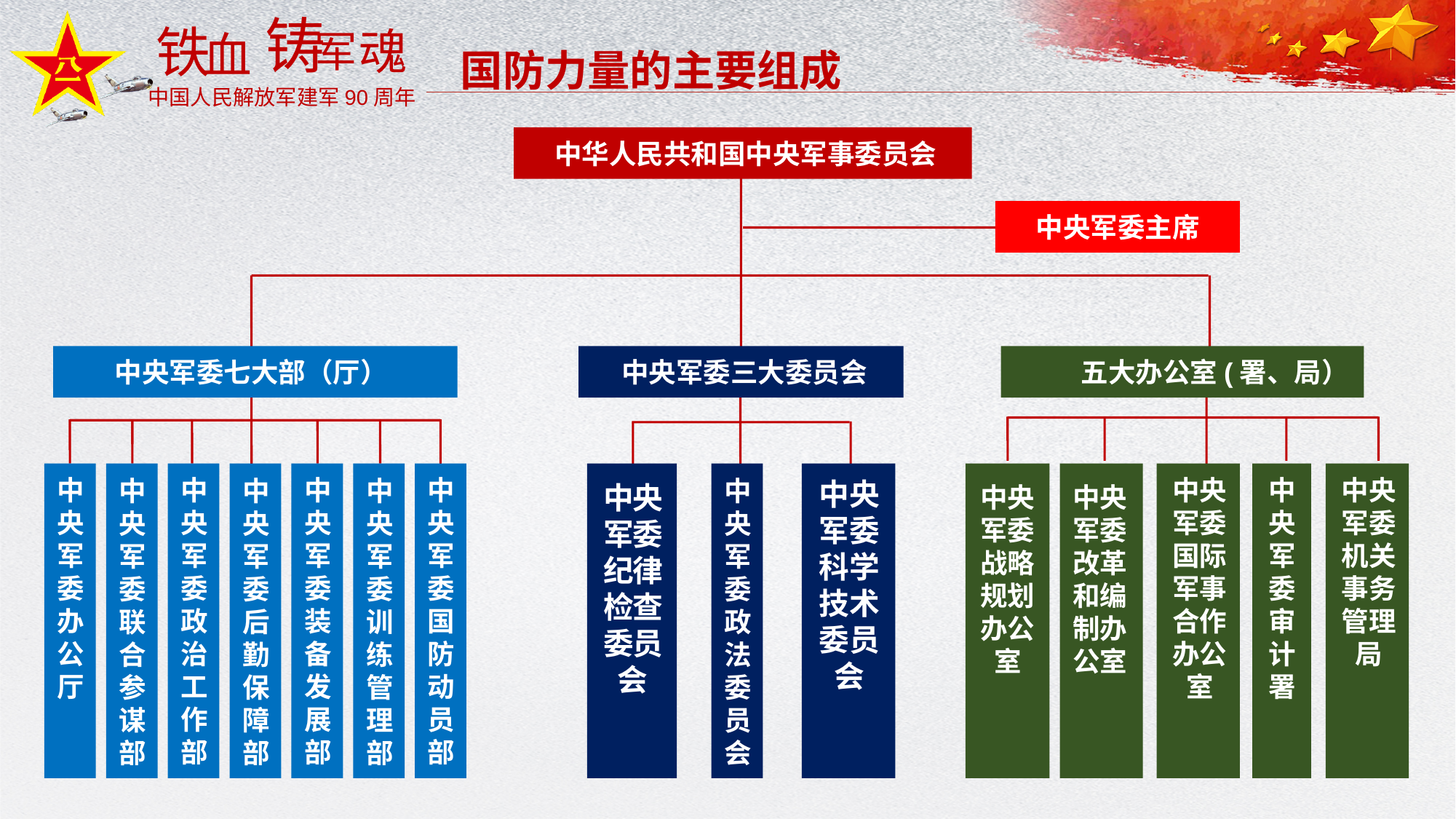

国防力量的主要组成

中华人民共和国中央军事委员会

中央军委主席

中央军委七大部（厅）

中央军委三大委员会

五大办公室(署、局）

中央军委机关事务管理局
中央军委战略规划办公室

中央军委改革和编制办公室

中央军委国际军事合作办公室
中央军委审计署

中央军委科学技术委员会

中央军委纪律检查委员会

中央军委政法委员会

中央军委办公厅

中央军委政治工作部

中央军委装备发展部

中央军委国防动员部

中央军委联合参谋部

中央军委后勤保障部

中央军委训练管理部